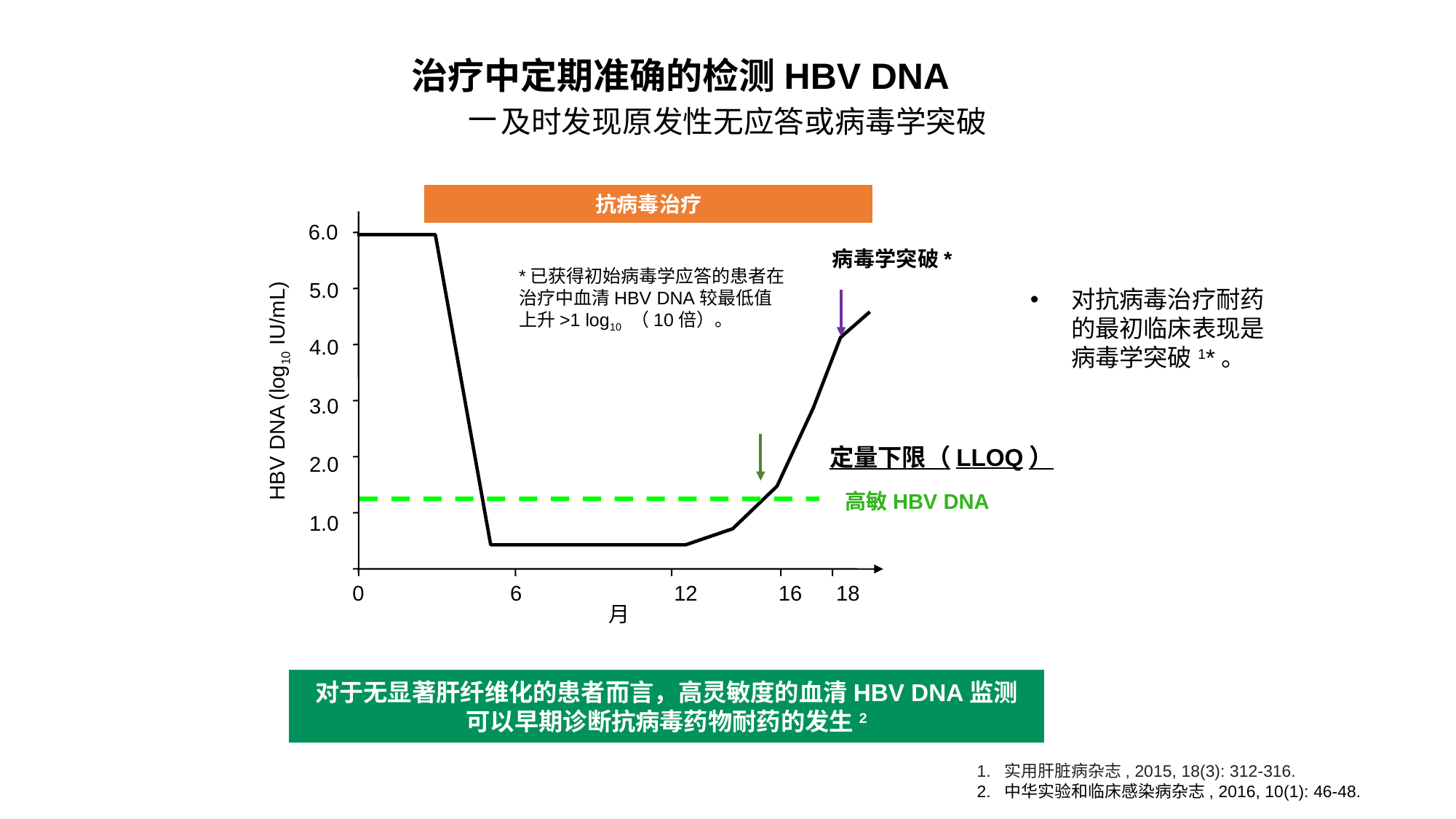

治疗中定期准确的检测HBV DNA
        －及时发现原发性无应答或病毒学突破
抗病毒治疗

6.0

病毒学突破*
5.0

4.0

HBV DNA (log10 IU/mL)
3.0

定量下限（LLOQ）
2.0

 高敏HBV DNA

1.0

0
6
12
16
18
月
*已获得初始病毒学应答的患者在治疗中血清HBV DNA较最低值上升>1 log10 （10倍）。
对抗病毒治疗耐药的最初临床表现是病毒学突破1*。

对于无显著肝纤维化的患者而言，高灵敏度的血清HBV DNA监测
可以早期诊断抗病毒药物耐药的发生2
实用肝脏病杂志, 2015, 18(3): 312-316.
中华实验和临床感染病杂志, 2016, 10(1): 46-48.